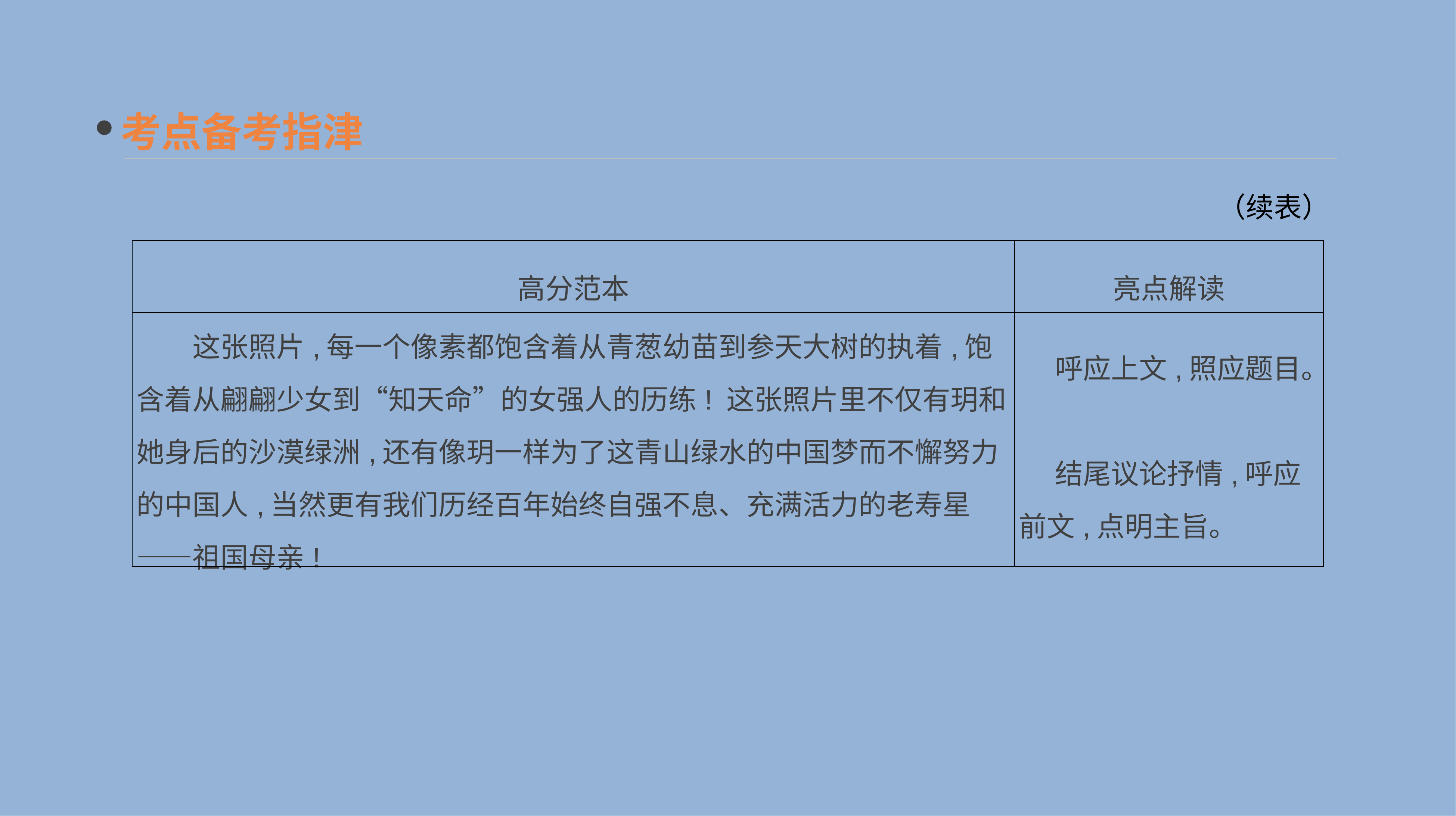

考点备考指津

（续表）
| 高分范本 | 亮点解读 |
| --- | --- |
| 这张照片,每一个像素都饱含着从青葱幼苗到参天大树的执着,饱含着从翩翩少女到“知天命”的女强人的历练! 这张照片里不仅有玥和她身后的沙漠绿洲,还有像玥一样为了这青山绿水的中国梦而不懈努力的中国人,当然更有我们历经百年始终自强不息、充满活力的老寿星——祖国母亲! | 呼应上文,照应题目。 　　 　结尾议论抒情,呼应前文,点明主旨。 |